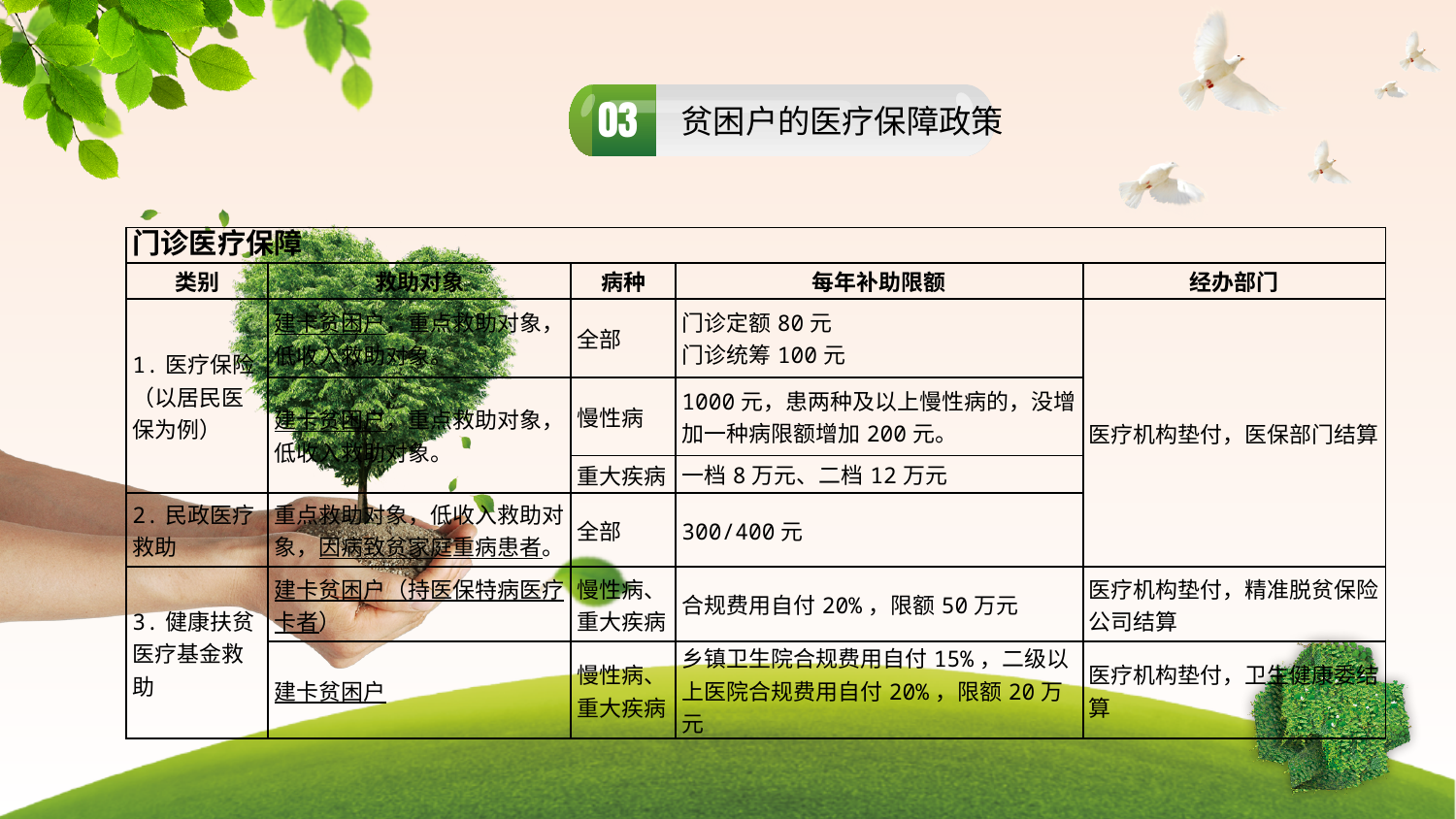

03
贫困户的医疗保障政策
| 门诊医疗保障 |  |  |  |  |
| --- | --- | --- | --- | --- |
| 类别 | 救助对象 | 病种 | 每年补助限额 | 经办部门 |
| 1.医疗保险（以居民医保为例） | 建卡贫困户，重点救助对象，低收入救助对象。 | 全部 | 门诊定额80元 门诊统筹100元 | 医疗机构垫付，医保部门结算 |
|  | 建卡贫困户，重点救助对象，低收入救助对象。 | 慢性病 | 1000元，患两种及以上慢性病的，没增加一种病限额增加200元。 |  |
|  |  | 重大疾病 | 一档8万元、二档12万元 |  |
| 2.民政医疗救助 | 重点救助对象，低收入救助对象，因病致贫家庭重病患者。 | 全部 | 300/400元 |  |
| 3.健康扶贫医疗基金救助 | 建卡贫困户（持医保特病医疗卡者） | 慢性病、重大疾病 | 合规费用自付20%，限额50万元 | 医疗机构垫付，精准脱贫保险公司结算 |
|  | 建卡贫困户 | 慢性病、重大疾病 | 乡镇卫生院合规费用自付15%，二级以上医院合规费用自付20%，限额20万元 | 医疗机构垫付，卫生健康委结算 |